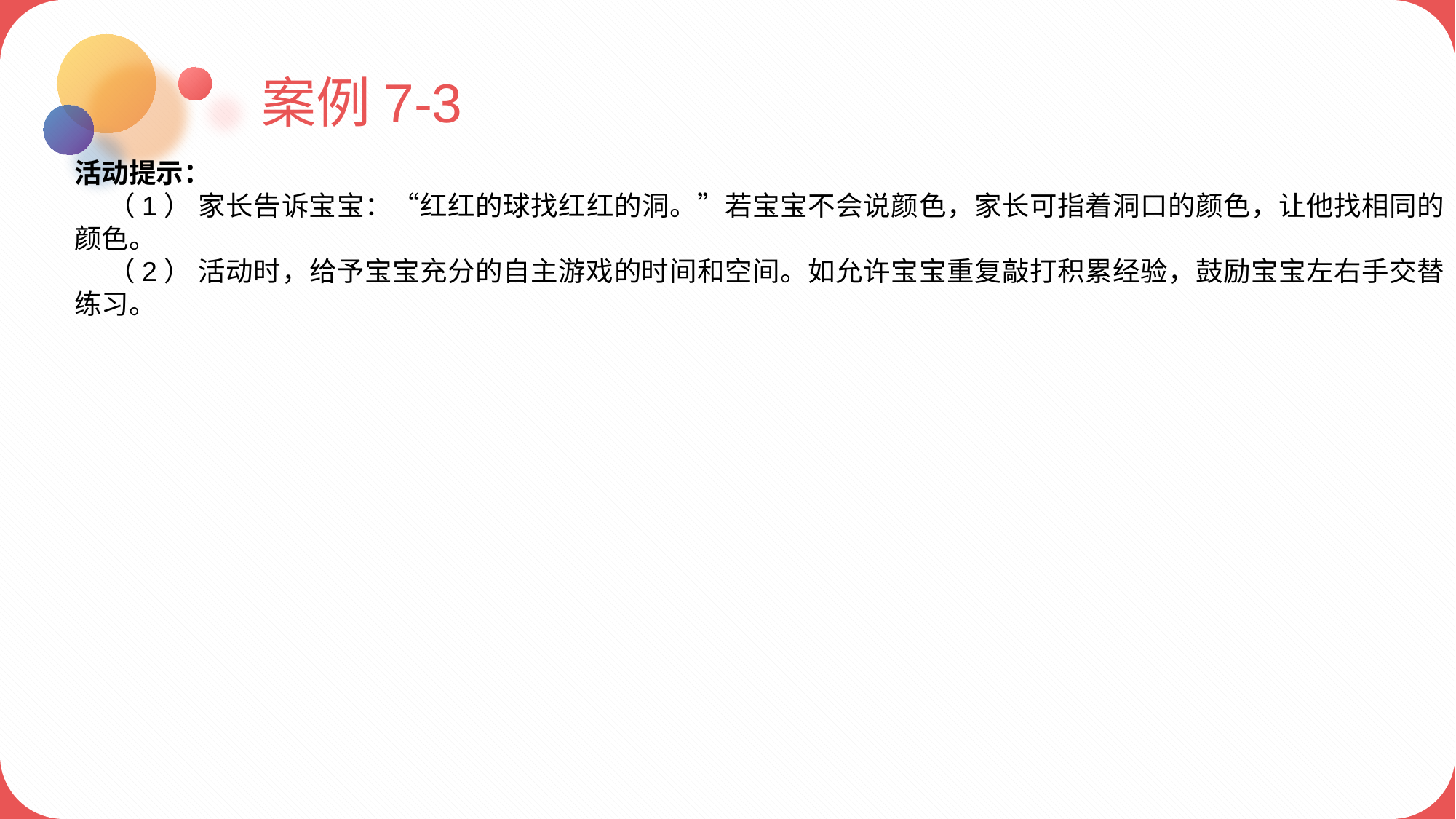

案例7-3
活动提示：
    （1） 家长告诉宝宝：“红红的球找红红的洞。”若宝宝不会说颜色，家长可指着洞口的颜色，让他找相同的颜色。
    （2） 活动时，给予宝宝充分的自主游戏的时间和空间。如允许宝宝重复敲打积累经验，鼓励宝宝左右手交替练习。